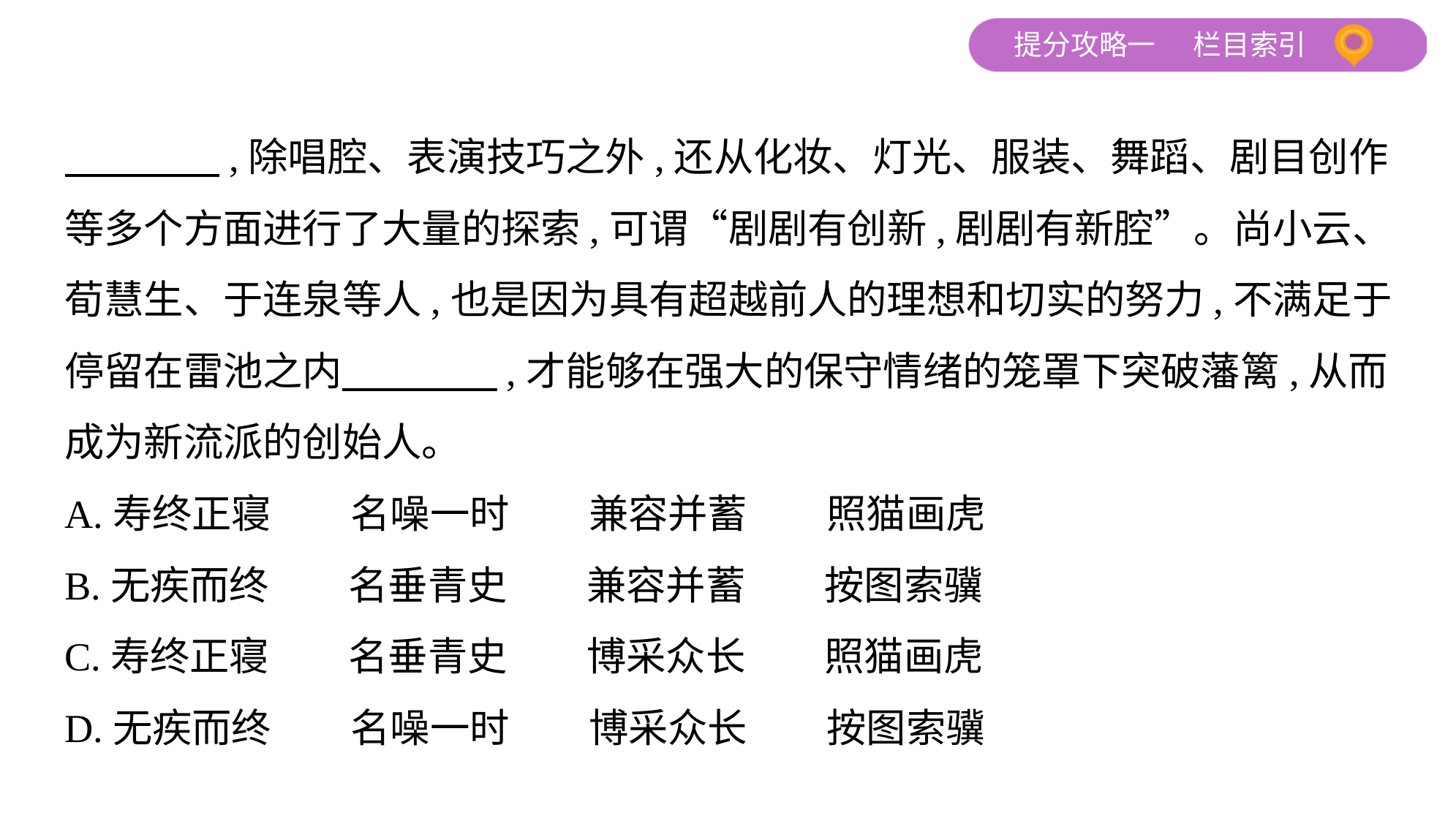

,除唱腔、表演技巧之外,还从化妆、灯光、服装、舞蹈、剧目创作
等多个方面进行了大量的探索,可谓“剧剧有创新,剧剧有新腔”。尚小云、
荀慧生、于连泉等人,也是因为具有超越前人的理想和切实的努力,不满足于
停留在雷池之内　　　    ,才能够在强大的保守情绪的笼罩下突破藩篱,从而
成为新流派的创始人。
A.寿终正寝　　名噪一时　　兼容并蓄　　照猫画虎
B.无疾而终　　名垂青史　　兼容并蓄　　按图索骥
C.寿终正寝　　名垂青史　　博采众长　　照猫画虎
D.无疾而终　　名噪一时　　博采众长　　按图索骥